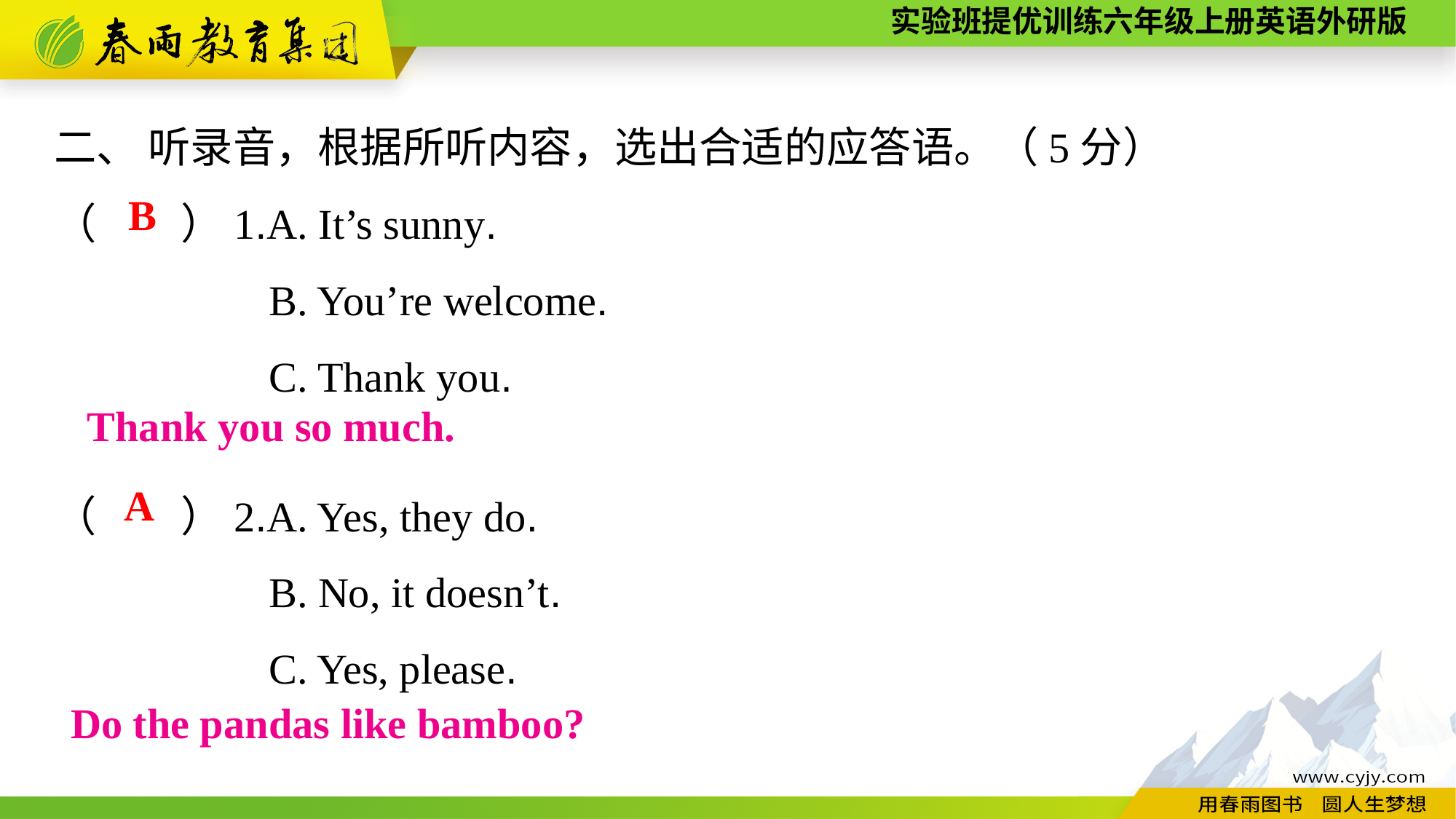

二、 听录音，根据所听内容，选出合适的应答语。（5分）
（　　）1.A. It’s sunny.
B. You’re welcome.
C. Thank you.
B
Thank you so much.
（　　）2.A. Yes, they do.
B. No, it doesn’t.
C. Yes, please.
A
Do the pandas like bamboo?